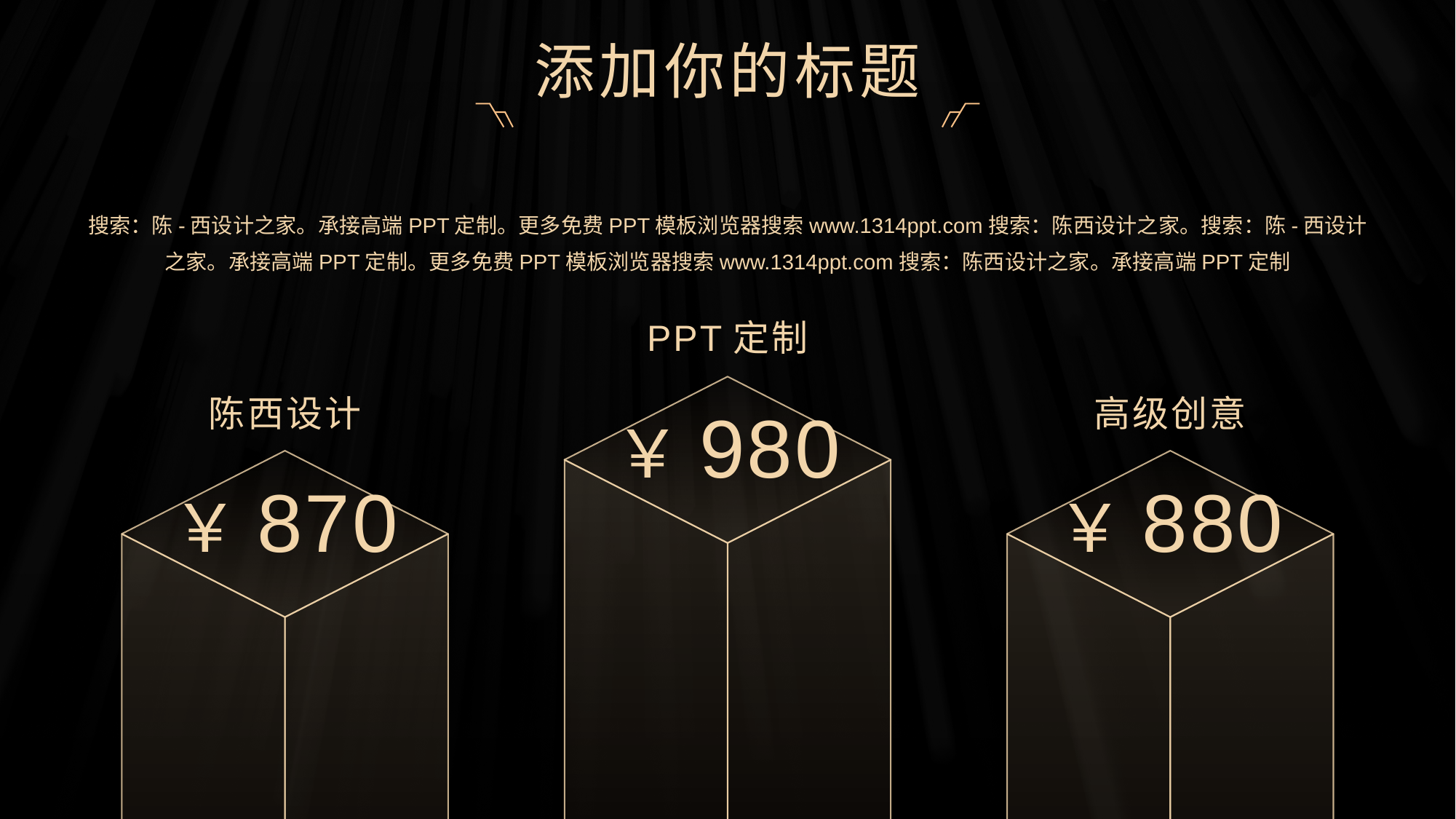

©版权所有：陈西设计之家(微信号：2090298045）
©版权所属公司：合肥陈西文化传媒科技有限公司
©版权所有：陈西设计之家(微信号：2090298045）
©版权所属公司：合肥陈西文化传媒科技有限公司

添加你的标题

搜索：陈-西设计之家。承接高端PPT定制。更多免费PPT模板浏览器搜索www.1314ppt.com搜索：陈西设计之家。搜索：陈-西设计之家。承接高端PPT定制。更多免费PPT模板浏览器搜索www.1314ppt.com搜索：陈西设计之家。承接高端PPT定制
PPT定制

陈西设计
高级创意
￥980

￥870
￥880

©版权所有：陈西设计之家(微信号：2090298045）
©版权所属公司：合肥陈西文化传媒科技有限公司